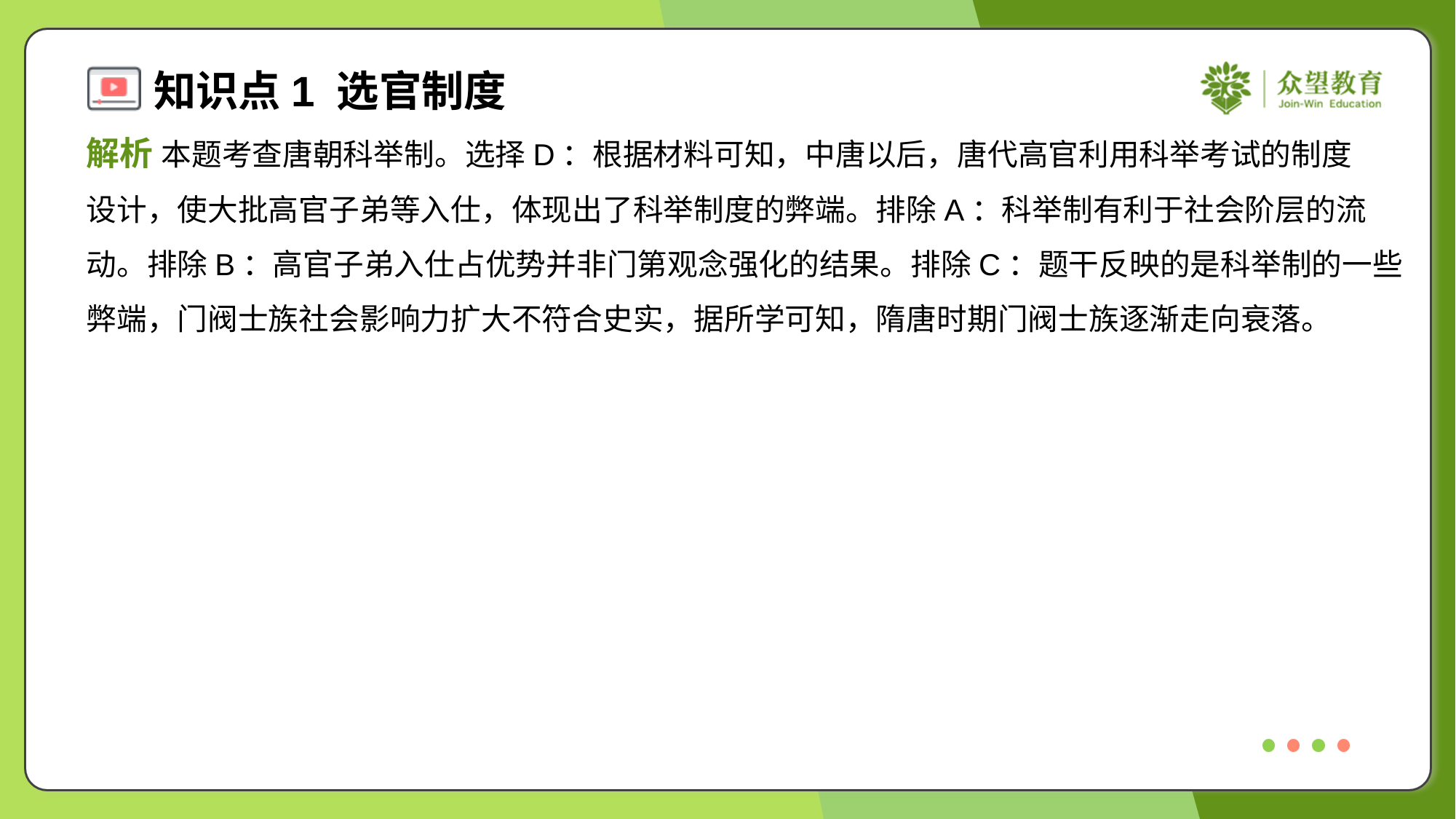

解析 本题考查唐朝科举制。选择D：根据材料可知，中唐以后，唐代高官利用科举考试的制度
设计，使大批高官子弟等入仕，体现出了科举制度的弊端。排除A：科举制有利于社会阶层的流
动。排除B：高官子弟入仕占优势并非门第观念强化的结果。排除C：题干反映的是科举制的一些
弊端，门阀士族社会影响力扩大不符合史实，据所学可知，隋唐时期门阀士族逐渐走向衰落。